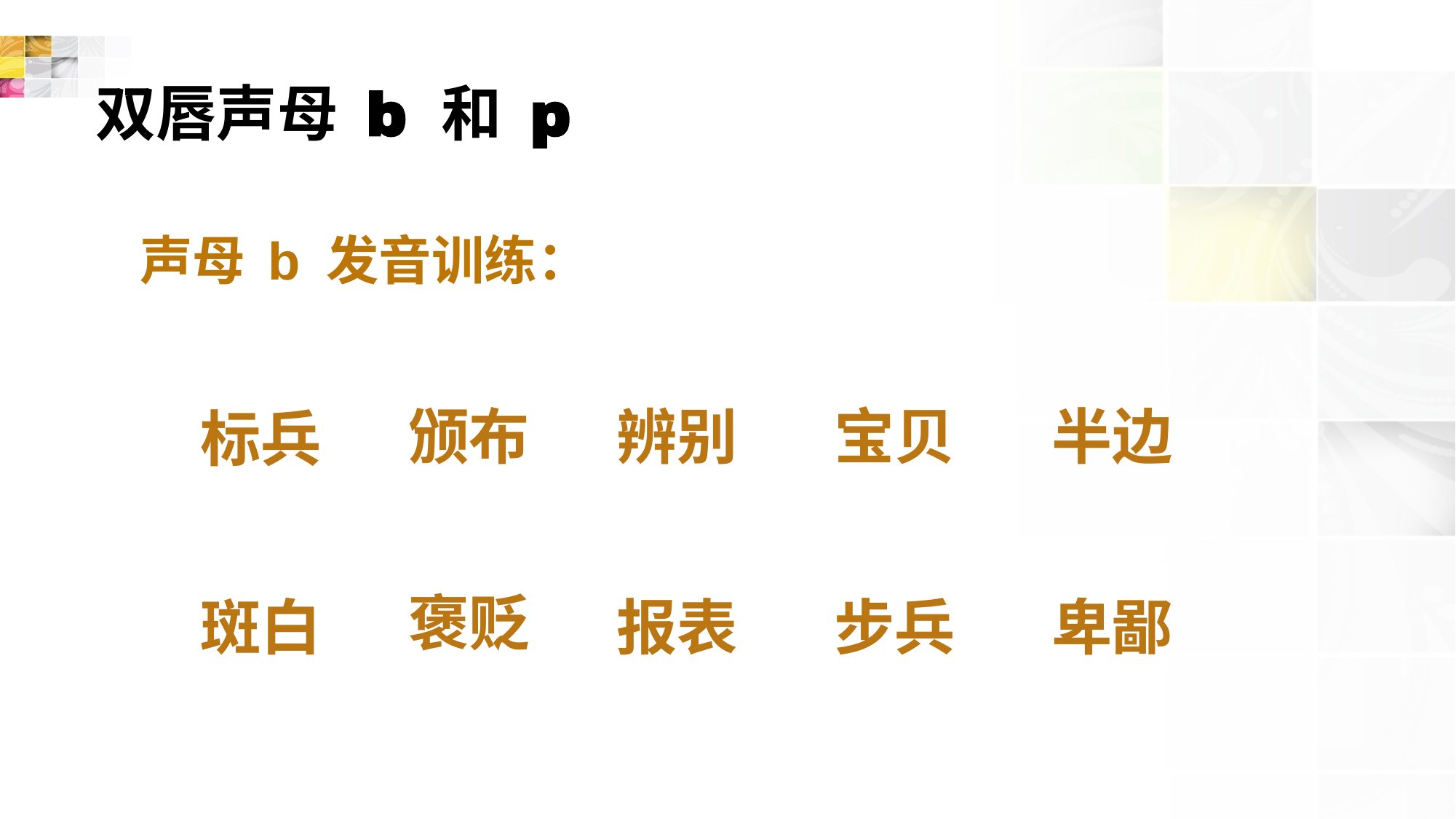

# 双唇声母 b 和 p
声母 b 发音训练：
颁布
辨别
宝贝
半边
标兵
褒贬
斑白
报表
步兵
卑鄙